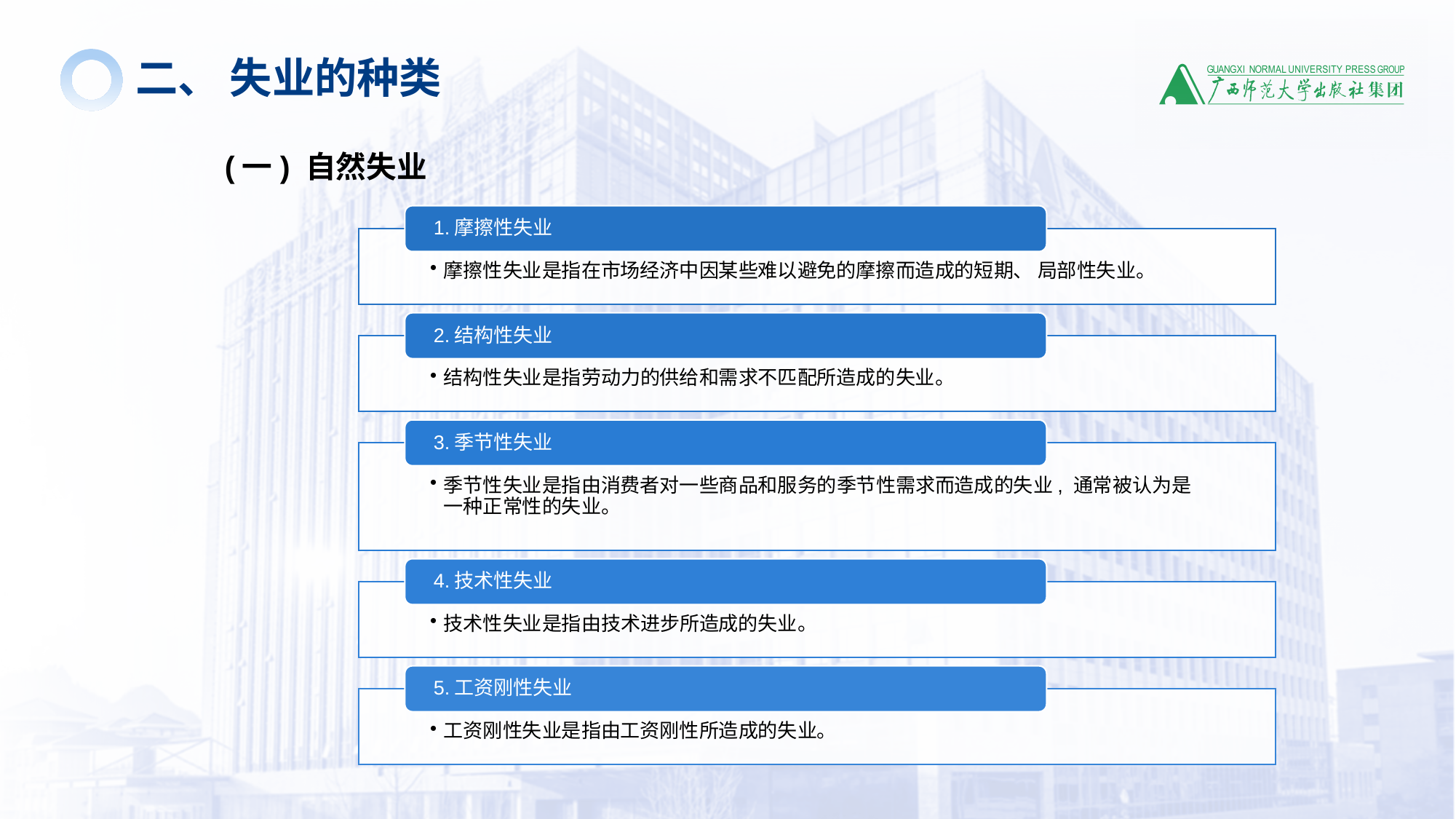

二、 失业的种类

(一) 自然失业
摩擦性失业是指在市场经济中因某些难以避免的摩擦而造成的短期、 局部性失业。
1.摩擦性失业
结构性失业是指劳动力的供给和需求不匹配所造成的失业。
2.结构性失业
季节性失业是指由消费者对一些商品和服务的季节性需求而造成的失业, 通常被认为是一种正常性的失业。
3.季节性失业
技术性失业是指由技术进步所造成的失业。
4.技术性失业
工资刚性失业是指由工资刚性所造成的失业。
5.工资刚性失业